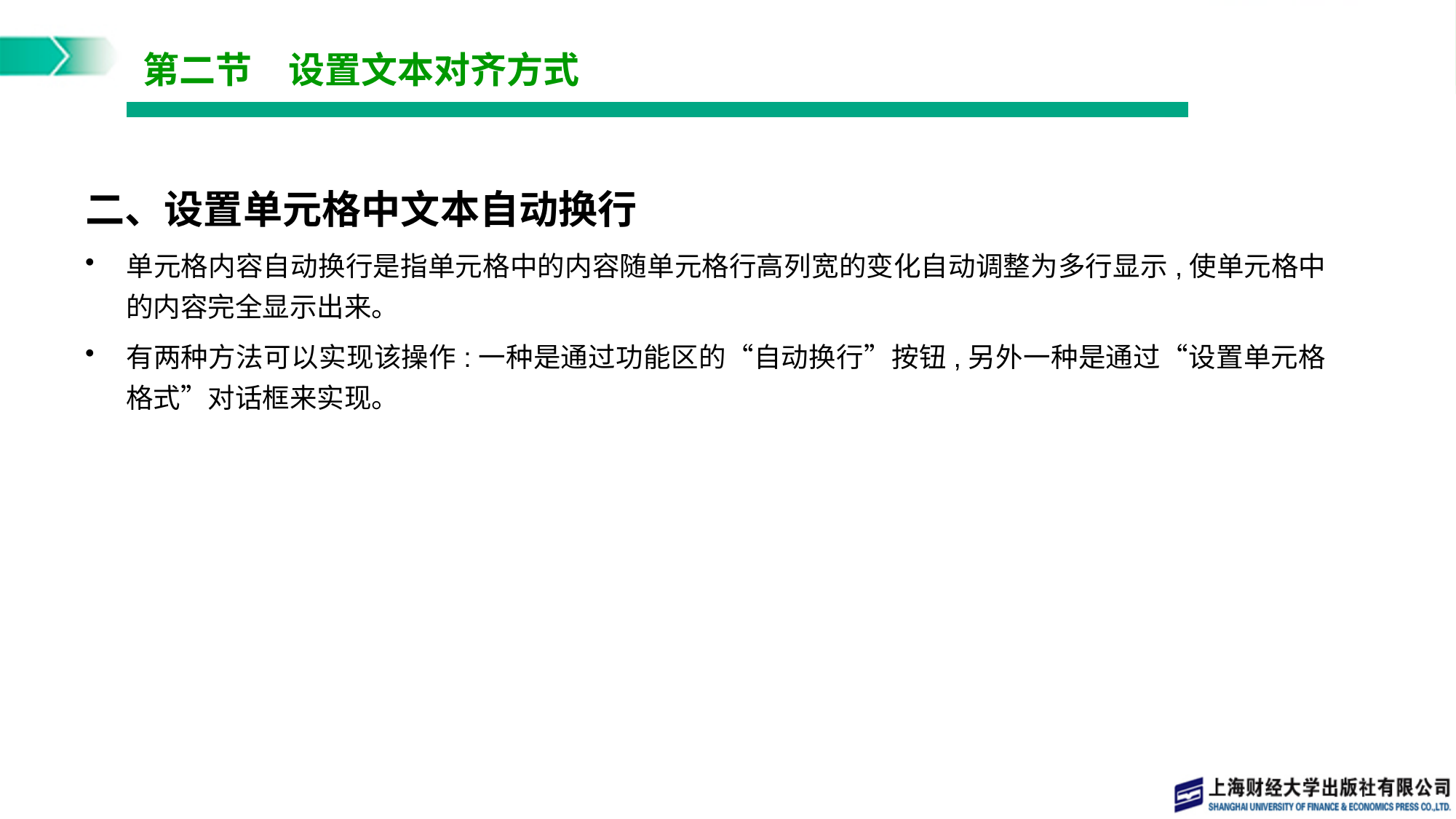

# 第二节　设置文本对齐方式
二、设置单元格中文本自动换行
单元格内容自动换行是指单元格中的内容随单元格行高列宽的变化自动调整为多行显示,使单元格中的内容完全显示出来。
有两种方法可以实现该操作:一种是通过功能区的“自动换行”按钮,另外一种是通过“设置单元格格式”对话框来实现。